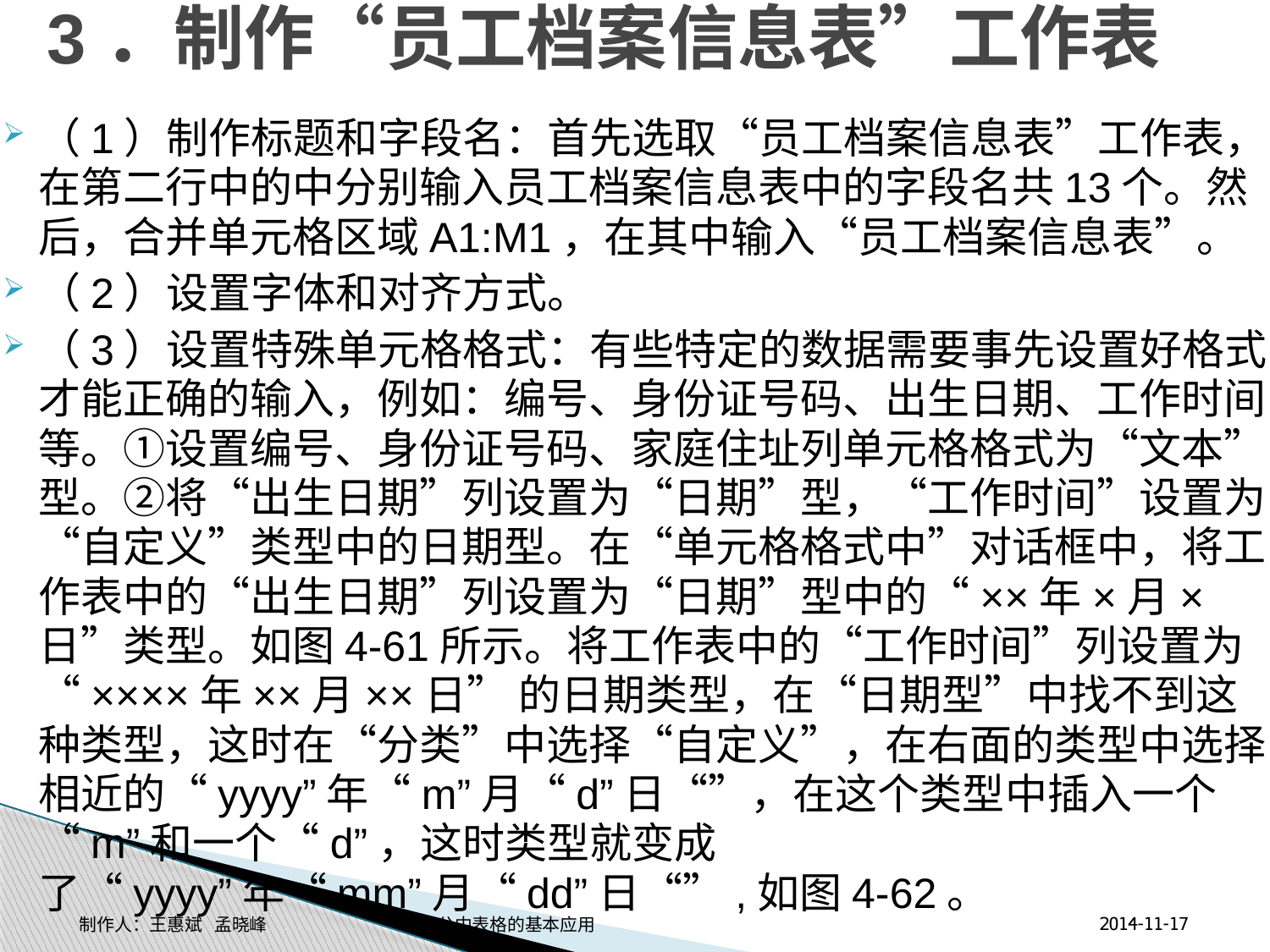

# 3．制作“员工档案信息表”工作表
（1）制作标题和字段名：首先选取“员工档案信息表”工作表，在第二行中的中分别输入员工档案信息表中的字段名共13个。然后，合并单元格区域A1:M1，在其中输入“员工档案信息表”。
（2）设置字体和对齐方式。
（3）设置特殊单元格格式：有些特定的数据需要事先设置好格式，才能正确的输入，例如：编号、身份证号码、出生日期、工作时间等。①设置编号、身份证号码、家庭住址列单元格格式为“文本”型。②将“出生日期”列设置为“日期”型，“工作时间”设置为“自定义”类型中的日期型。在“单元格格式中”对话框中，将工作表中的“出生日期”列设置为“日期”型中的“××年×月×日”类型。如图4-61所示。将工作表中的“工作时间”列设置为“××××年××月××日” 的日期类型，在“日期型”中找不到这种类型，这时在“分类”中选择“自定义”，在右面的类型中选择相近的“yyyy”年“m”月“d”日“”，在这个类型中插入一个“m”和一个“d”，这时类型就变成了“yyyy”年“mm”月“dd”日“”,如图4-62。
2014-11-17
制作人：王惠斌   孟晓峰                                      办公中表格的基本应用